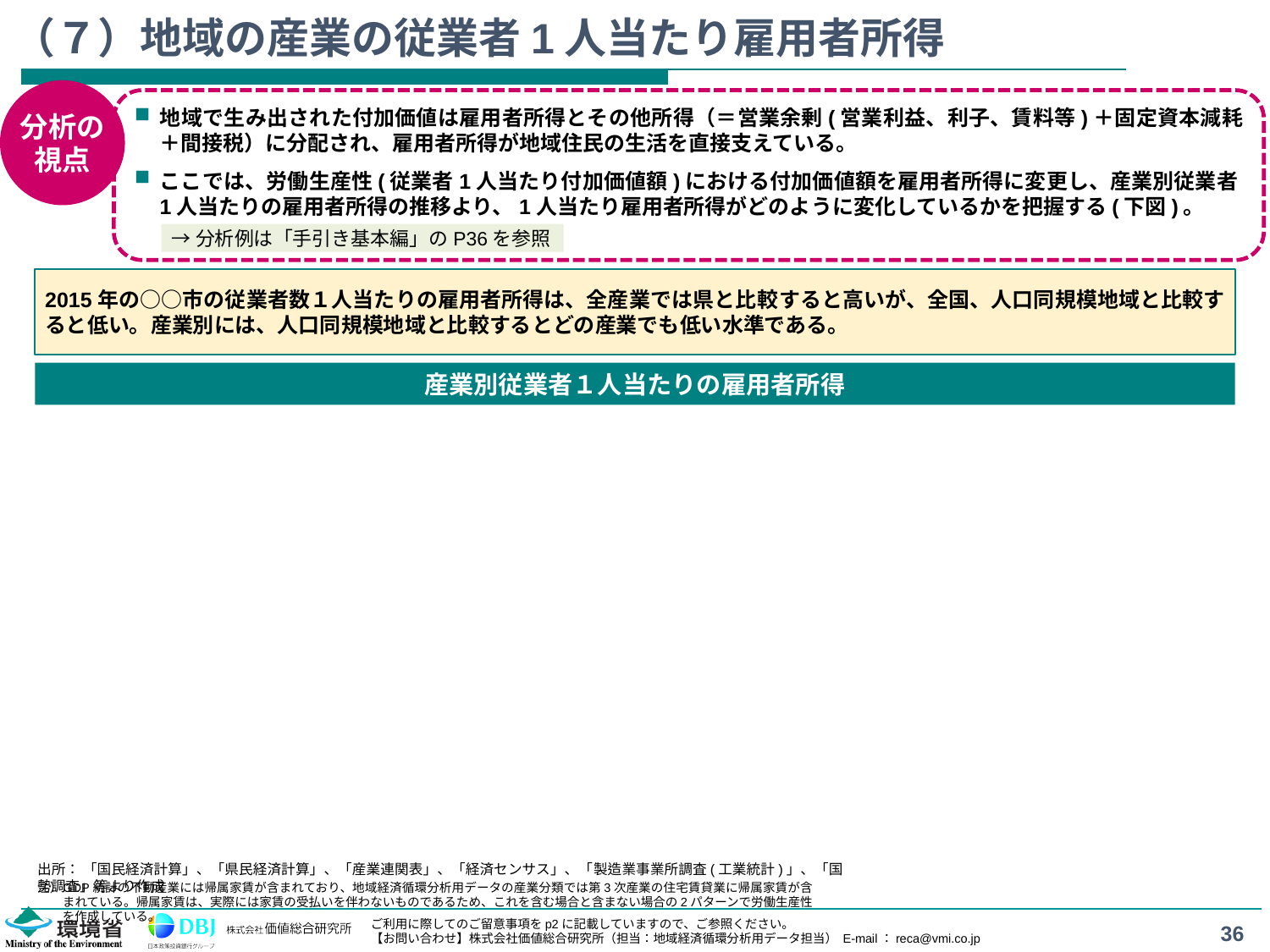

# （７）地域の産業の従業者1人当たり雇用者所得
分析の
視点
地域で生み出された付加価値は雇用者所得とその他所得（＝営業余剰(営業利益、利子、賃料等)＋固定資本減耗＋間接税）に分配され、雇用者所得が地域住民の生活を直接支えている。
ここでは、労働生産性(従業者1人当たり付加価値額)における付加価値額を雇用者所得に変更し、産業別従業者1人当たりの雇用者所得の推移より、1人当たり雇用者所得がどのように変化しているかを把握する(下図)。
→分析例は「手引き基本編」のP36を参照
2015年の○○市の従業者数１人当たりの雇用者所得は、全産業では県と比較すると高いが、全国、人口同規模地域と比較すると低い。産業別には、人口同規模地域と比較するとどの産業でも低い水準である。
産業別従業者１人当たりの雇用者所得
出所： 「国民経済計算」、「県民経済計算」、「産業連関表」、「経済センサス」、「製造業事業所調査(工業統計)」、「国勢調査」等より作成
注）	GDP統計の不動産業には帰属家賃が含まれており、地域経済循環分析用データの産業分類では第3次産業の住宅賃貸業に帰属家賃が含まれている。帰属家賃は、実際には家賃の受払いを伴わないものであるため、これを含む場合と含まない場合の2パターンで労働生産性を作成している。
36